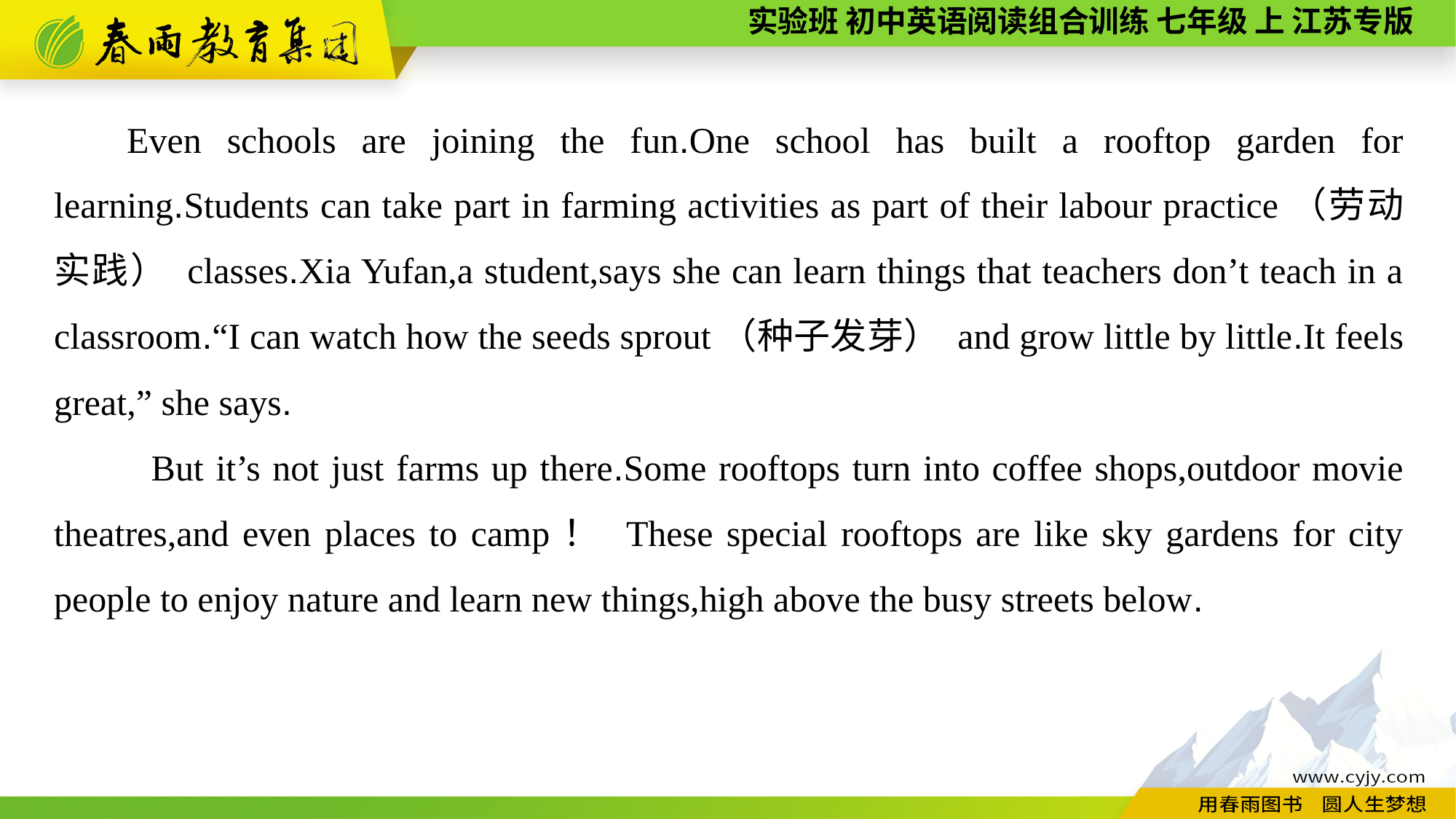

Even schools are joining the fun.One school has built a rooftop garden for learning.Students can take part in farming activities as part of their labour practice（劳动实践） classes.Xia Yufan,a student,says she can learn things that teachers don’t teach in a classroom.“I can watch how the seeds sprout（种子发芽） and grow little by little.It feels great,” she says.
        But it’s not just farms up there.Some rooftops turn into coffee shops,outdoor movie theatres,and even places to camp！ These special rooftops are like sky gardens for city people to enjoy nature and learn new things,high above the busy streets below.